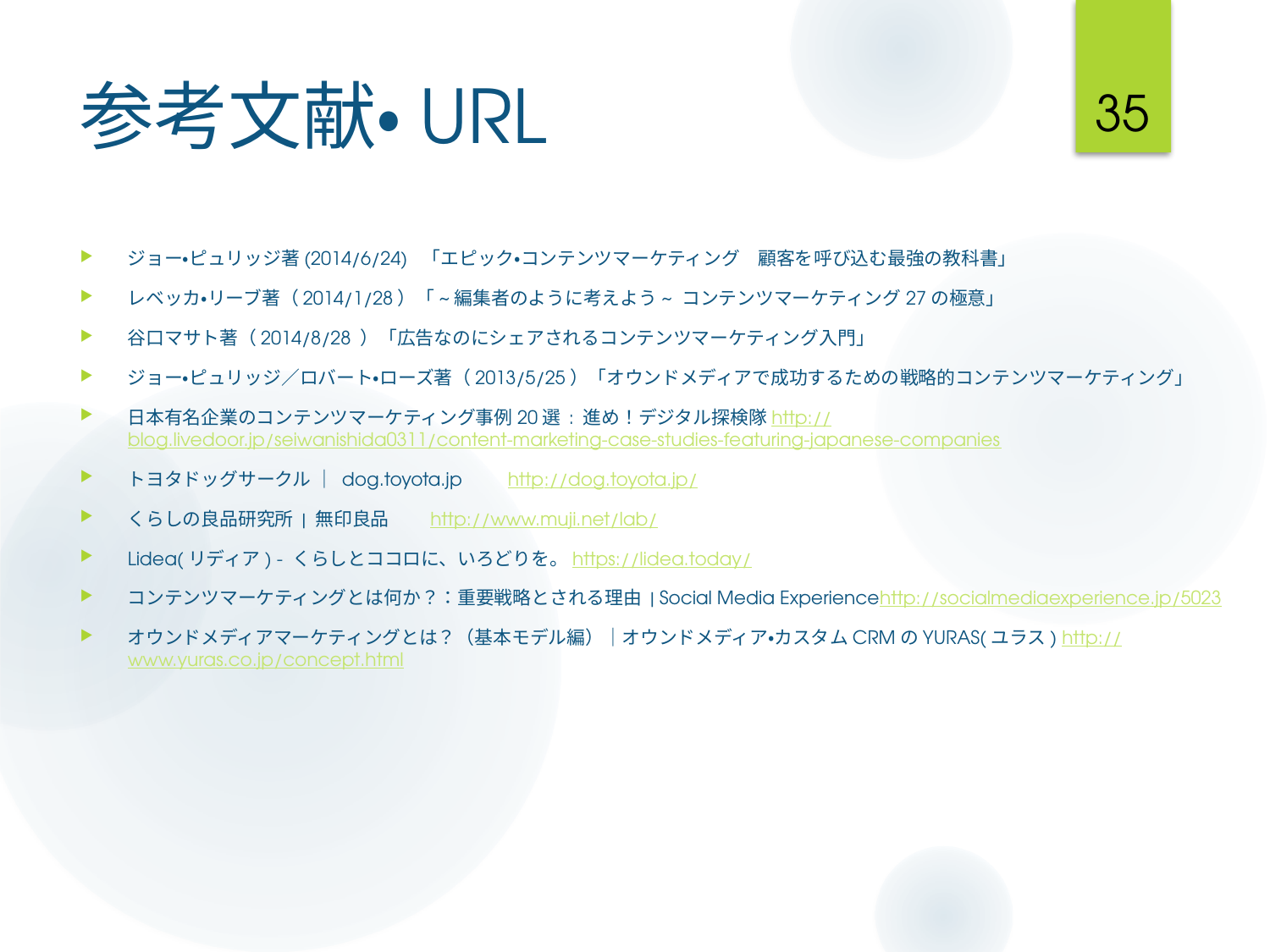

35
# 参考文献・URL
ジョー・ピュリッジ著(2014/6/24)  「エピック・コンテンツマーケティング　顧客を呼び込む最強の教科書」
レベッカ・リーブ著（2014/1/28）「~編集者のように考えよう~ コンテンツマーケティング27の極意」
谷口マサト著（2014/8/28 ）「広告なのにシェアされるコンテンツマーケティング入門」
ジョー・ピュリッジ／ロバート・ローズ著（2013/5/25）「オウンドメディアで成功するための戦略的コンテンツマーケティング」
日本有名企業のコンテンツマーケティング事例20選 : 進め！デジタル探検隊http://blog.livedoor.jp/seiwanishida0311/content-marketing-case-studies-featuring-japanese-companies
トヨタドッグサークル ｜ dog.toyota.jp　　http://dog.toyota.jp/
くらしの良品研究所 | 無印良品　　http://www.muji.net/lab/
Lidea(リディア) - くらしとココロに、いろどりを。https://lidea.today/
コンテンツマーケティングとは何か？：重要戦略とされる理由 | Social Media Experiencehttp://socialmediaexperience.jp/5023
オウンドメディアマーケティングとは？（基本モデル編）｜オウンドメディア・カスタムCRMのYURAS(ユラス) http://www.yuras.co.jp/concept.html